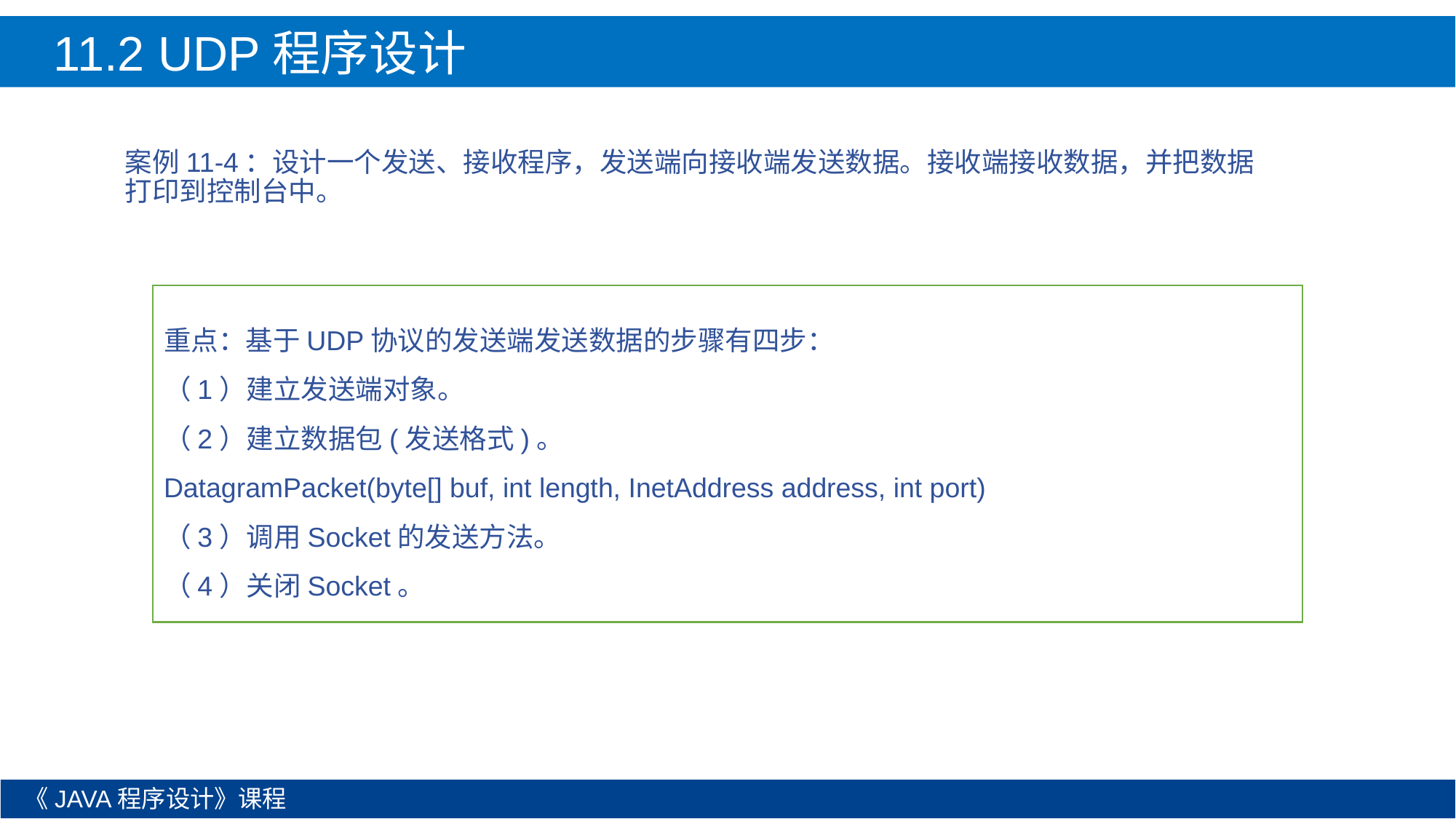

11.2 UDP程序设计
案例11-4：设计一个发送、接收程序，发送端向接收端发送数据。接收端接收数据，并把数据打印到控制台中。
重点：基于UDP协议的发送端发送数据的步骤有四步：
（1）建立发送端对象。
（2）建立数据包(发送格式)。
DatagramPacket(byte[] buf, int length, InetAddress address, int port)
（3）调用Socket的发送方法。
（4）关闭Socket。
《JAVA程序设计》课程